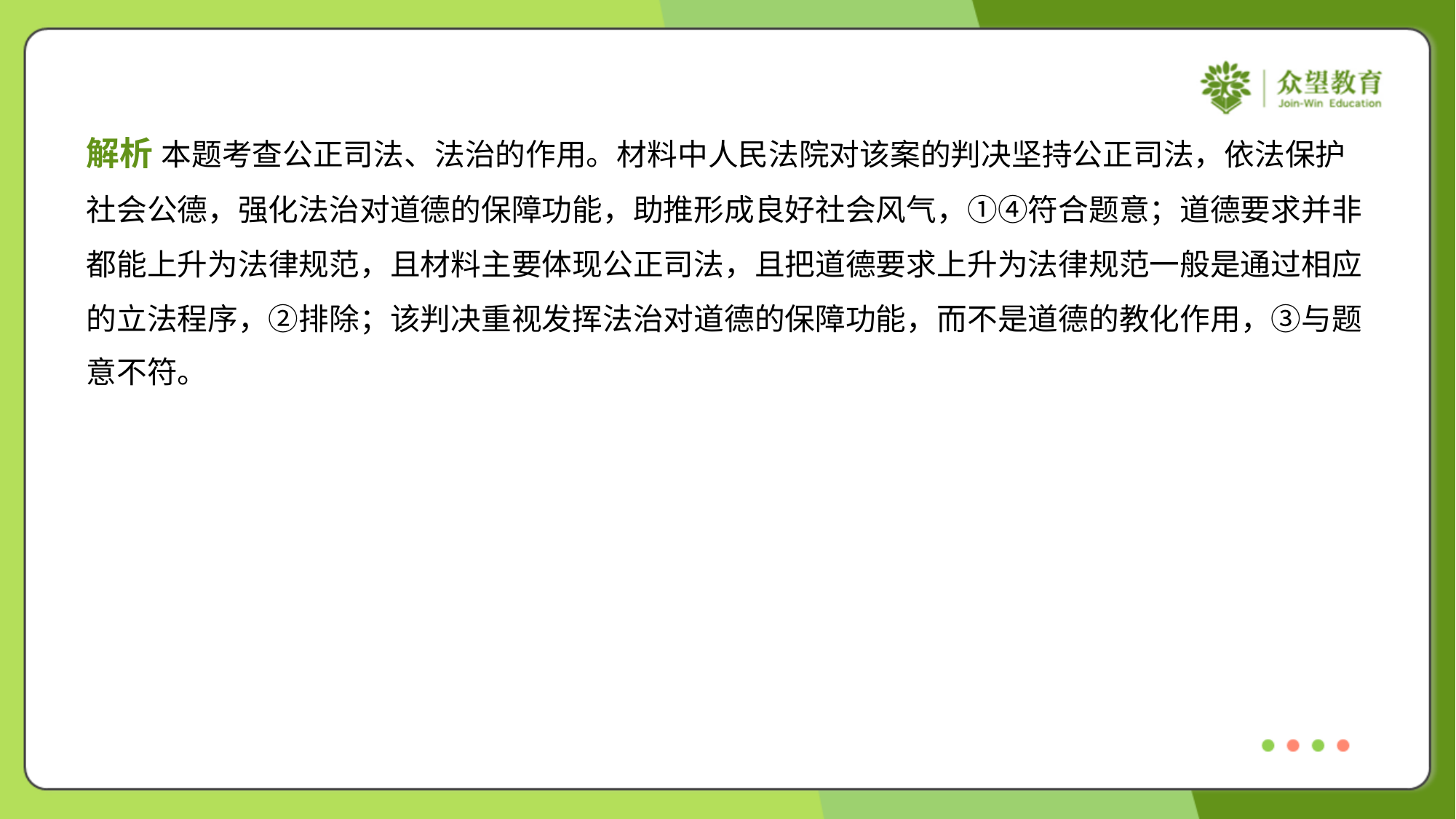

解析 本题考查公正司法、法治的作用。材料中人民法院对该案的判决坚持公正司法，依法保护
社会公德，强化法治对道德的保障功能，助推形成良好社会风气，①④符合题意；道德要求并非
都能上升为法律规范，且材料主要体现公正司法，且把道德要求上升为法律规范一般是通过相应
的立法程序，②排除；该判决重视发挥法治对道德的保障功能，而不是道德的教化作用，③与题
意不符。